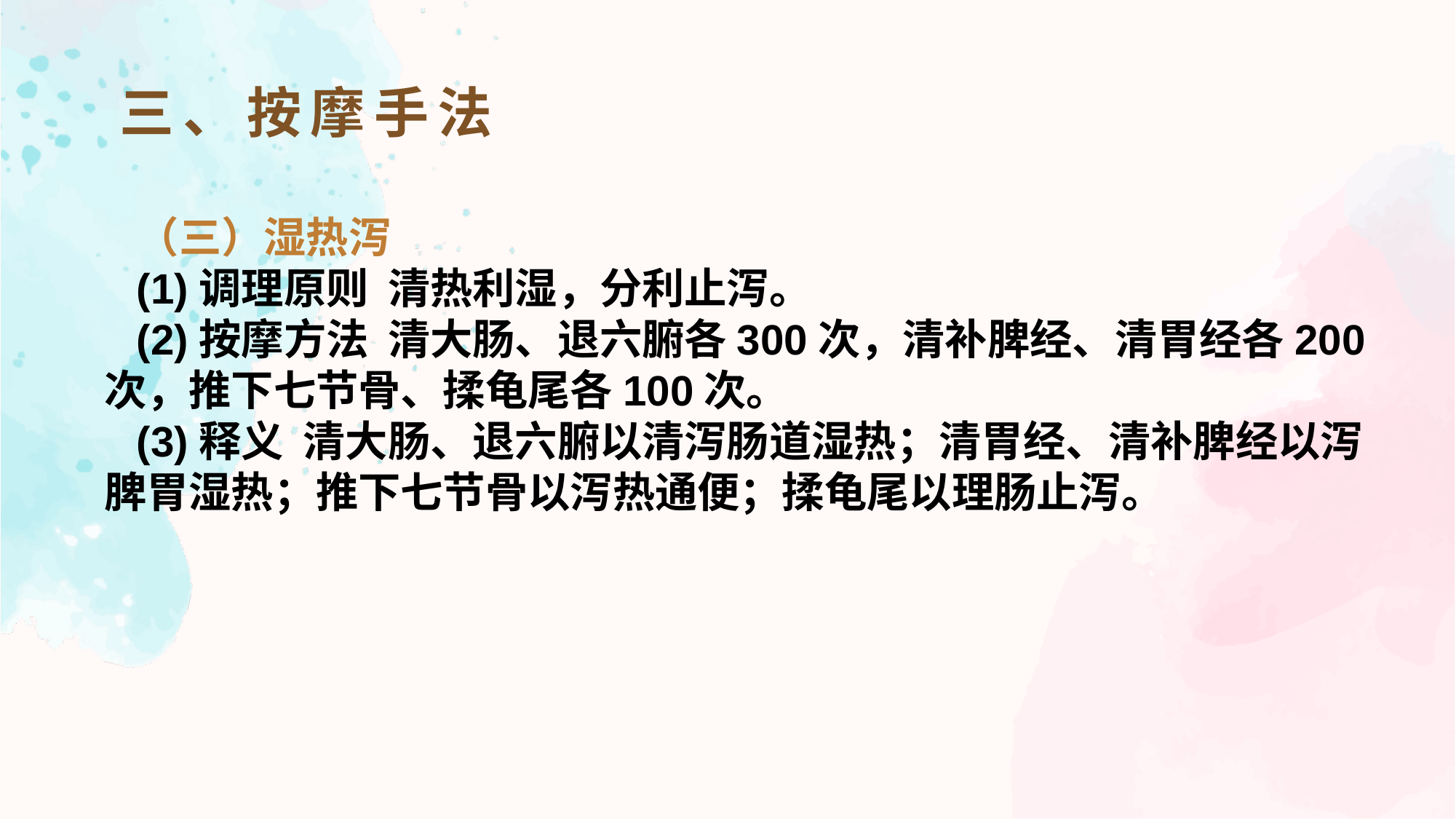

三、按摩手法
（三）湿热泻
(1)调理原则  清热利湿，分利止泻。
(2)按摩方法  清大肠、退六腑各300次，清补脾经、清胃经各200次，推下七节骨、揉龟尾各100次。
(3)释义  清大肠、退六腑以清泻肠道湿热；清胃经、清补脾经以泻脾胃湿热；推下七节骨以泻热通便；揉龟尾以理肠止泻。